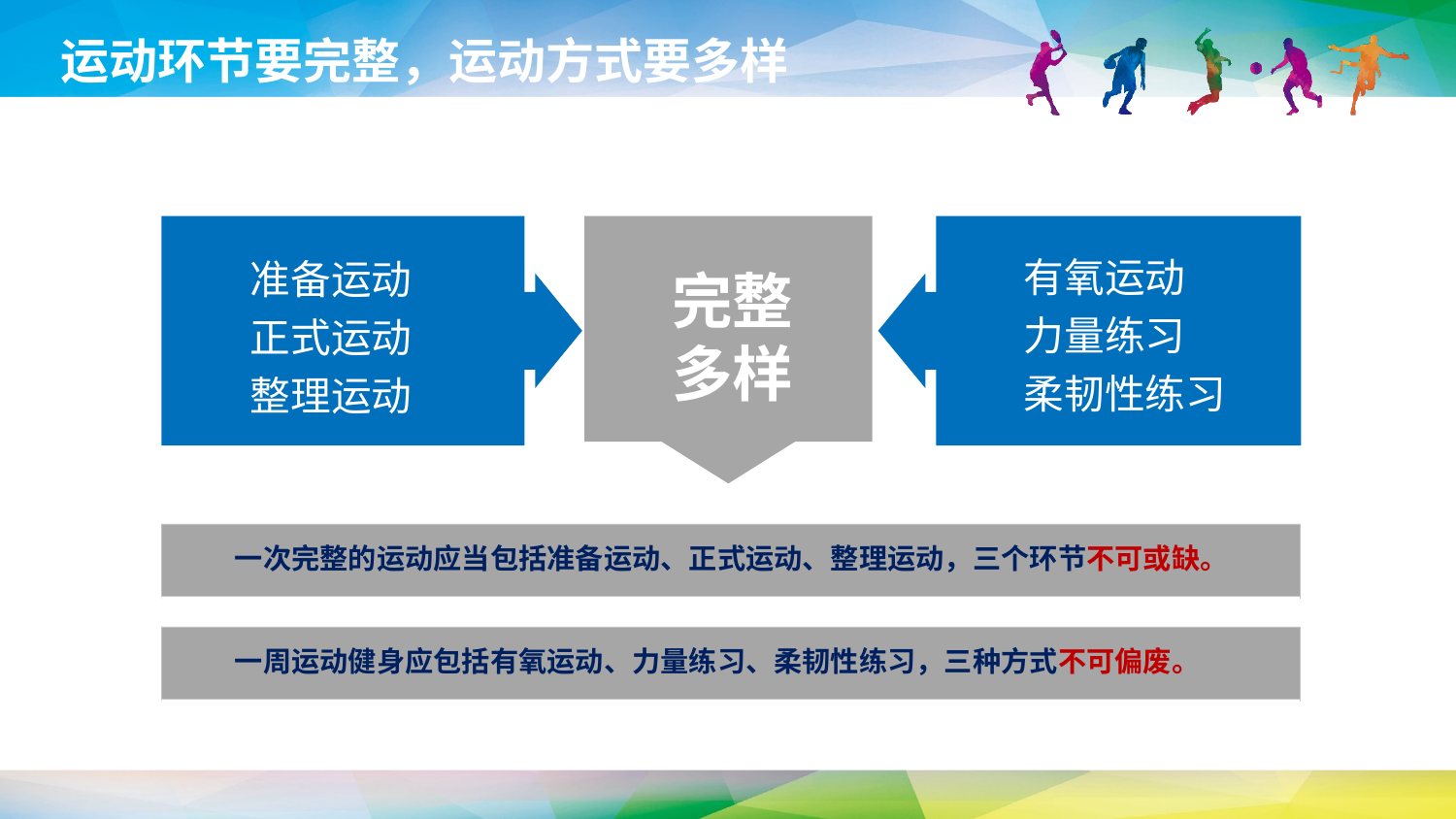

运动环节要完整，运动方式要多样

准备运动
正式运动
整理运动

有氧运动
力量练习
柔韧性练习

完整多样

一次完整的运动应当包括准备运动、正式运动、整理运动，三个环节不可或缺。

一周运动健身应包括有氧运动、力量练习、柔韧性练习，三种方式不可偏废。
延时符